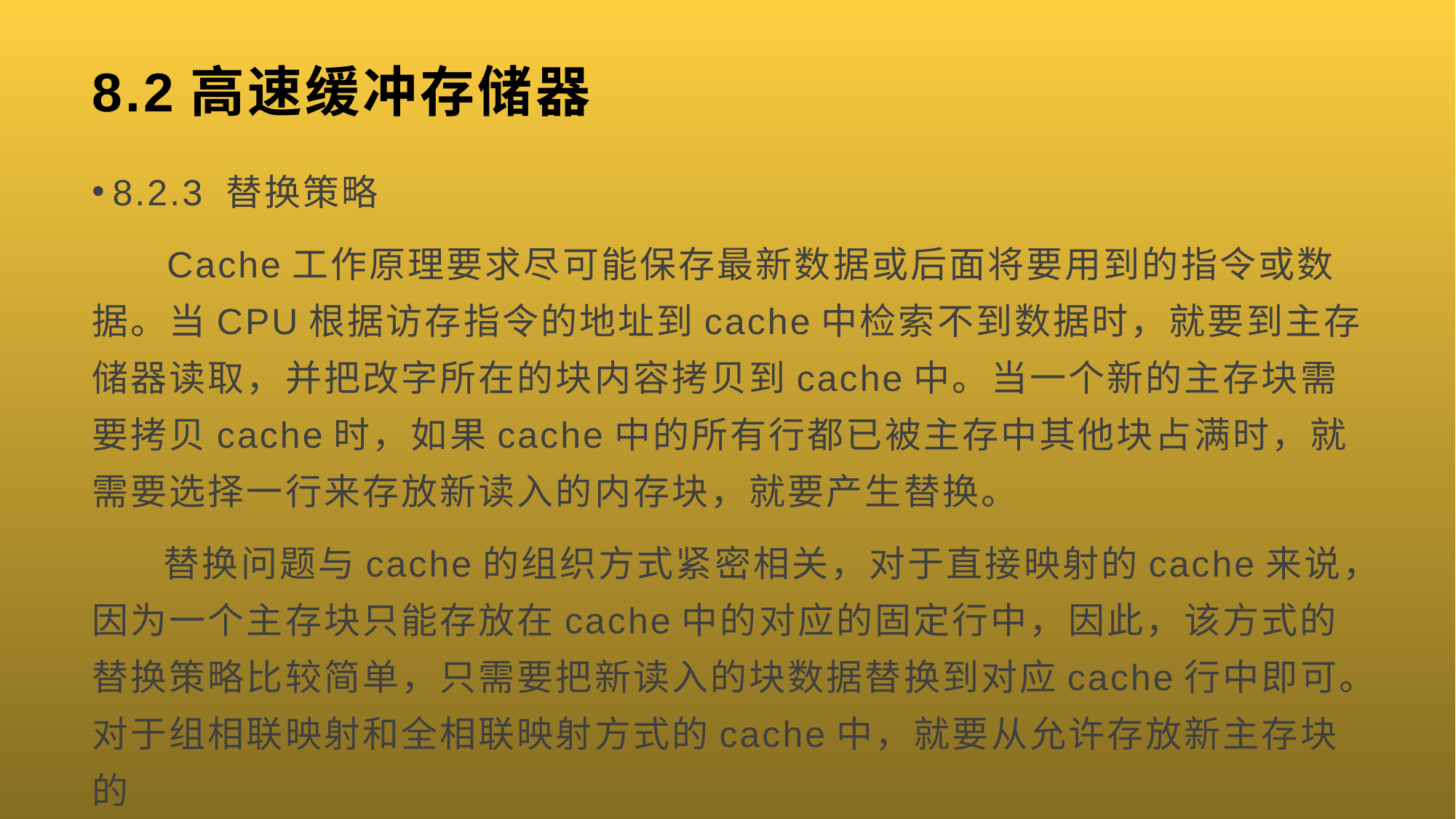

# 8.2高速缓冲存储器
8.2.3 替换策略
      Cache工作原理要求尽可能保存最新数据或后面将要用到的指令或数据。当CPU根据访存指令的地址到cache中检索不到数据时，就要到主存储器读取，并把改字所在的块内容拷贝到cache中。当一个新的主存块需要拷贝cache时，如果cache中的所有行都已被主存中其他块占满时，就需要选择一行来存放新读入的内存块，就要产生替换。
      替换问题与cache的组织方式紧密相关，对于直接映射的cache来说，因为一个主存块只能存放在cache中的对应的固定行中，因此，该方式的替换策略比较简单，只需要把新读入的块数据替换到对应cache行中即可。对于组相联映射和全相联映射方式的cache中，就要从允许存放新主存块的